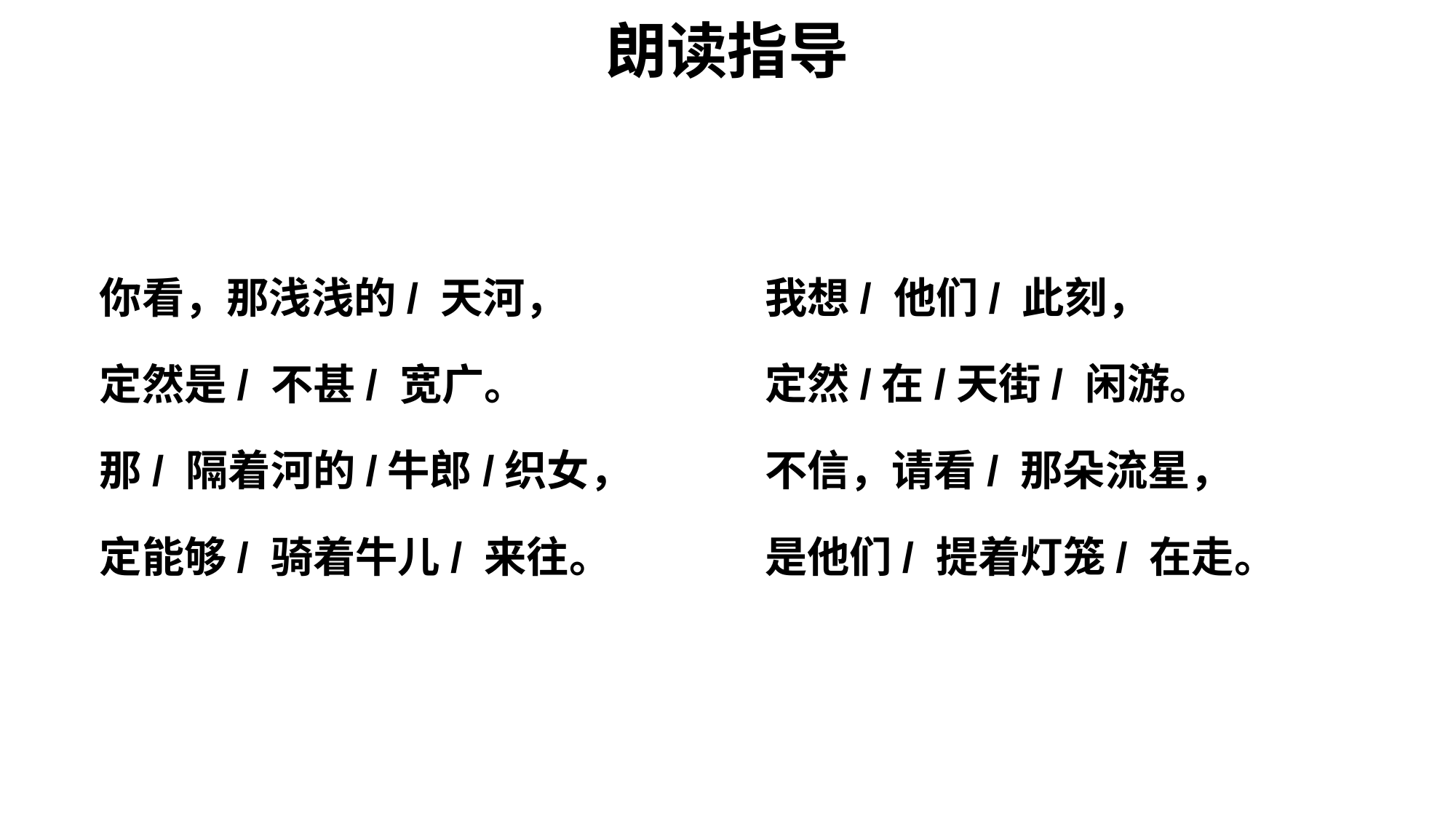

朗读指导

你看，那浅浅的/ 天河，
定然是/ 不甚/ 宽广。
那/ 隔着河的/牛郎/织女，
定能够/ 骑着牛儿/ 来往。

我想/ 他们/ 此刻，
定然/在/天街/ 闲游。
不信，请看/ 那朵流星，
是他们/ 提着灯笼/ 在走。